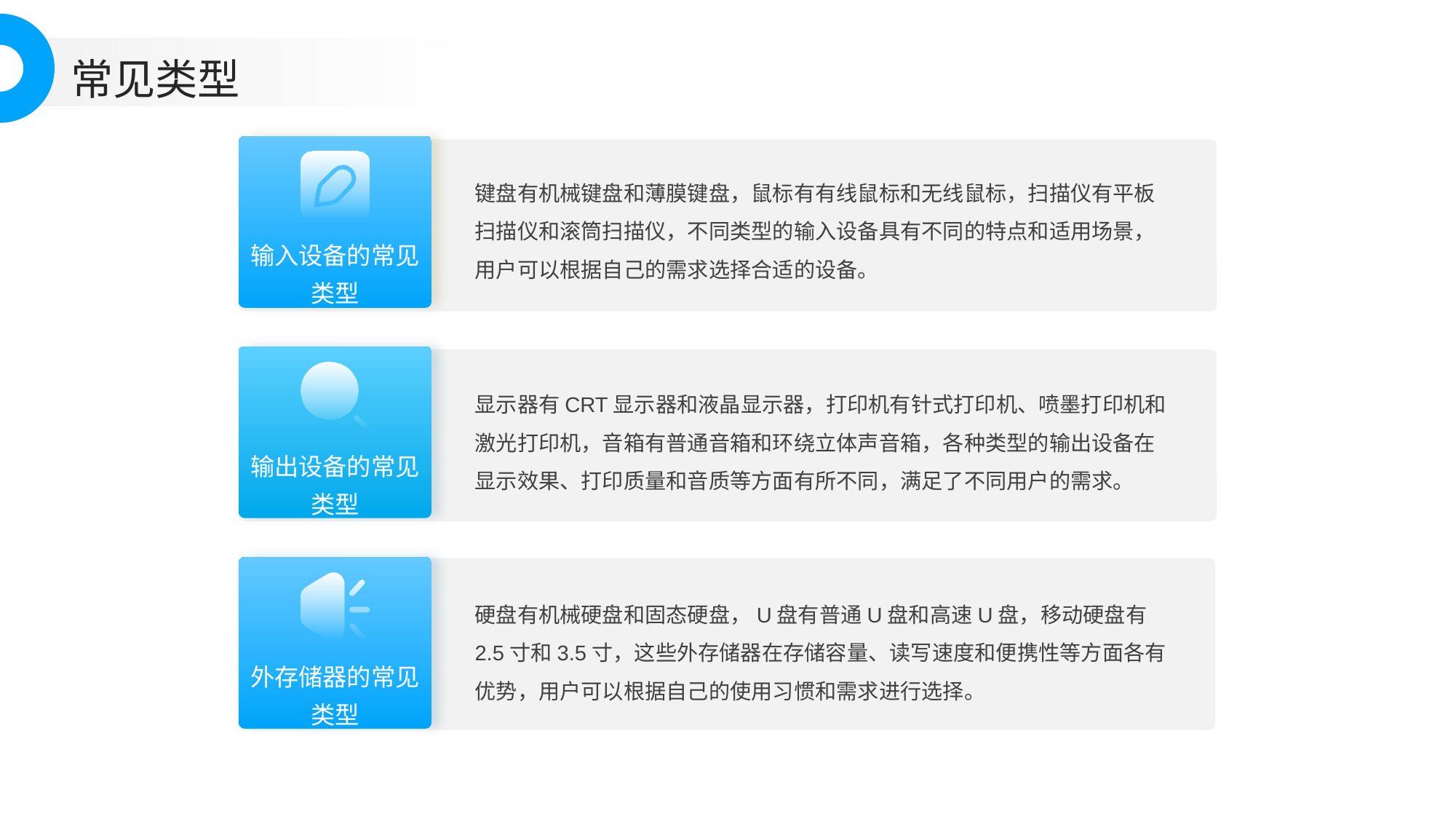

常见类型

键盘有机械键盘和薄膜键盘，鼠标有有线鼠标和无线鼠标，扫描仪有平板扫描仪和滚筒扫描仪，不同类型的输入设备具有不同的特点和适用场景，用户可以根据自己的需求选择合适的设备。

输入设备的常见类型

显示器有CRT显示器和液晶显示器，打印机有针式打印机、喷墨打印机和激光打印机，音箱有普通音箱和环绕立体声音箱，各种类型的输出设备在显示效果、打印质量和音质等方面有所不同，满足了不同用户的需求。

输出设备的常见类型

硬盘有机械硬盘和固态硬盘，U盘有普通U盘和高速U盘，移动硬盘有2.5寸和3.5寸，这些外存储器在存储容量、读写速度和便携性等方面各有优势，用户可以根据自己的使用习惯和需求进行选择。

外存储器的常见类型